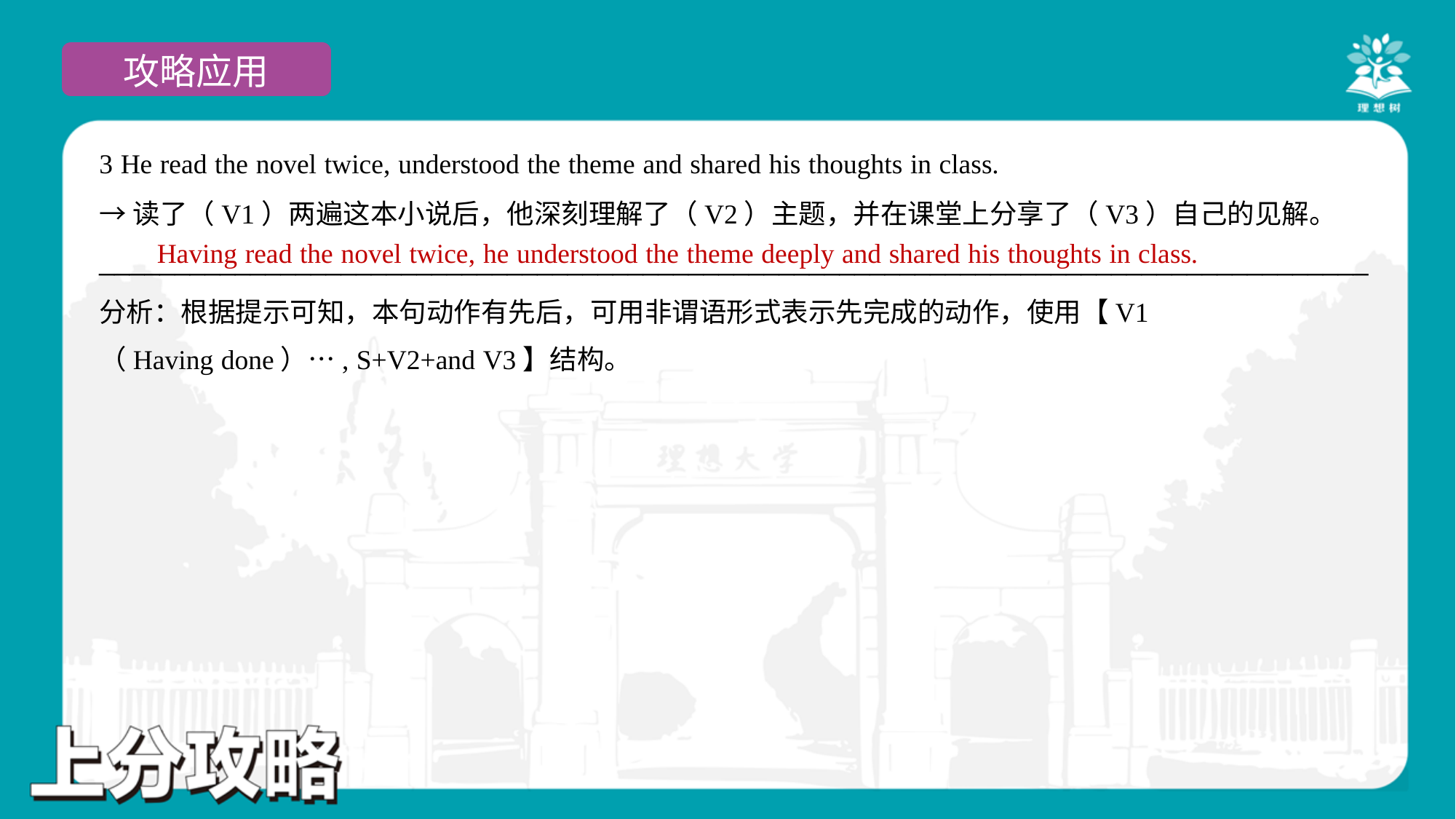

3 He read the novel twice, understood the theme and shared his thoughts in class.
→读了（V1）两遍这本小说后，他深刻理解了（V2）主题，并在课堂上分享了（V3）自己的见解。
____________________________________________________________________________________
Having read the novel twice, he understood the theme deeply and shared his thoughts in class.
分析：根据提示可知，本句动作有先后，可用非谓语形式表示先完成的动作，使用【V1
（Having done）…, S+V2+and V3】结构。